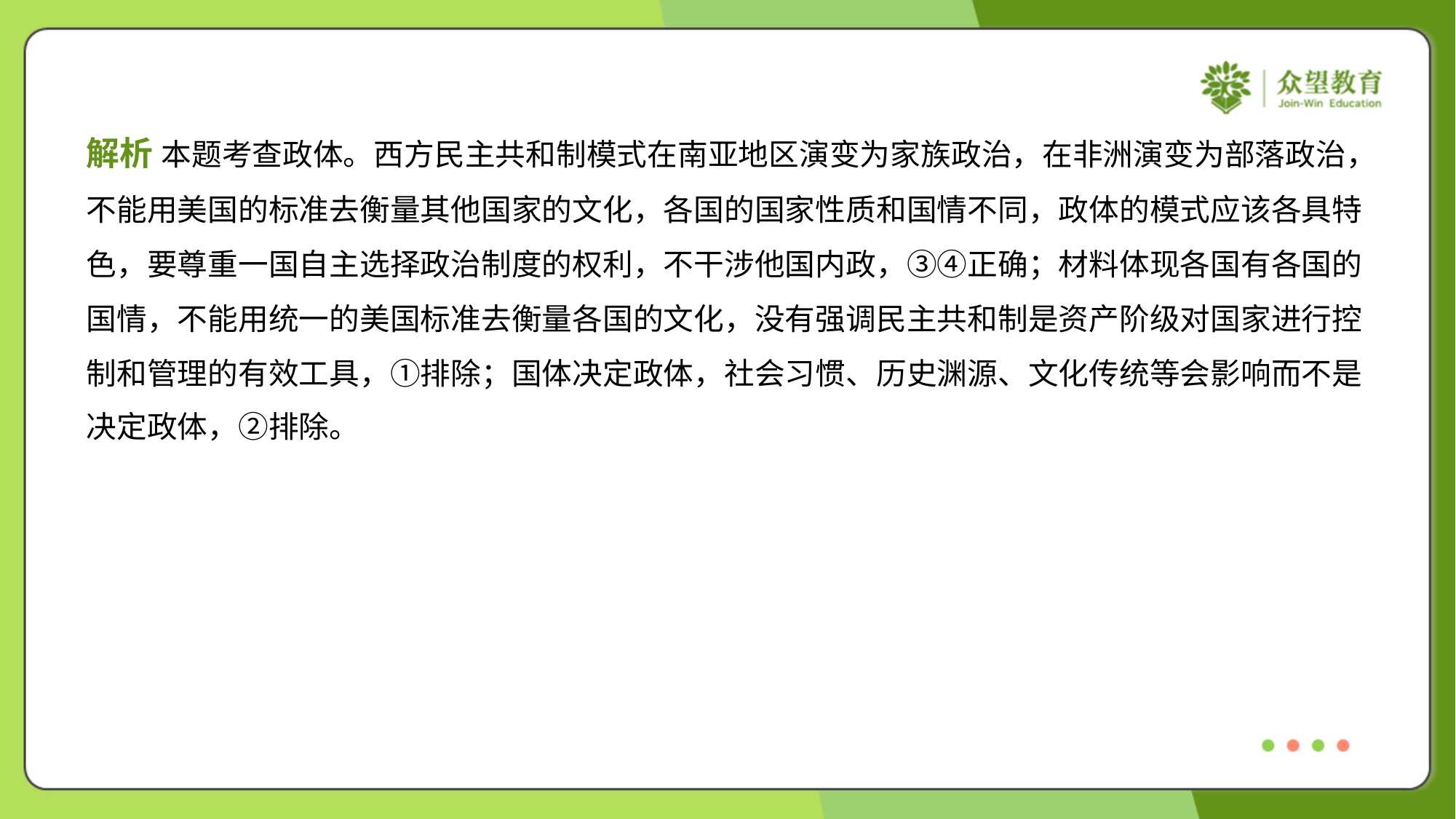

解析 本题考查政体。西方民主共和制模式在南亚地区演变为家族政治，在非洲演变为部落政治，
不能用美国的标准去衡量其他国家的文化，各国的国家性质和国情不同，政体的模式应该各具特
色，要尊重一国自主选择政治制度的权利，不干涉他国内政，③④正确；材料体现各国有各国的
国情，不能用统一的美国标准去衡量各国的文化，没有强调民主共和制是资产阶级对国家进行控
制和管理的有效工具，①排除；国体决定政体，社会习惯、历史渊源、文化传统等会影响而不是
决定政体，②排除。